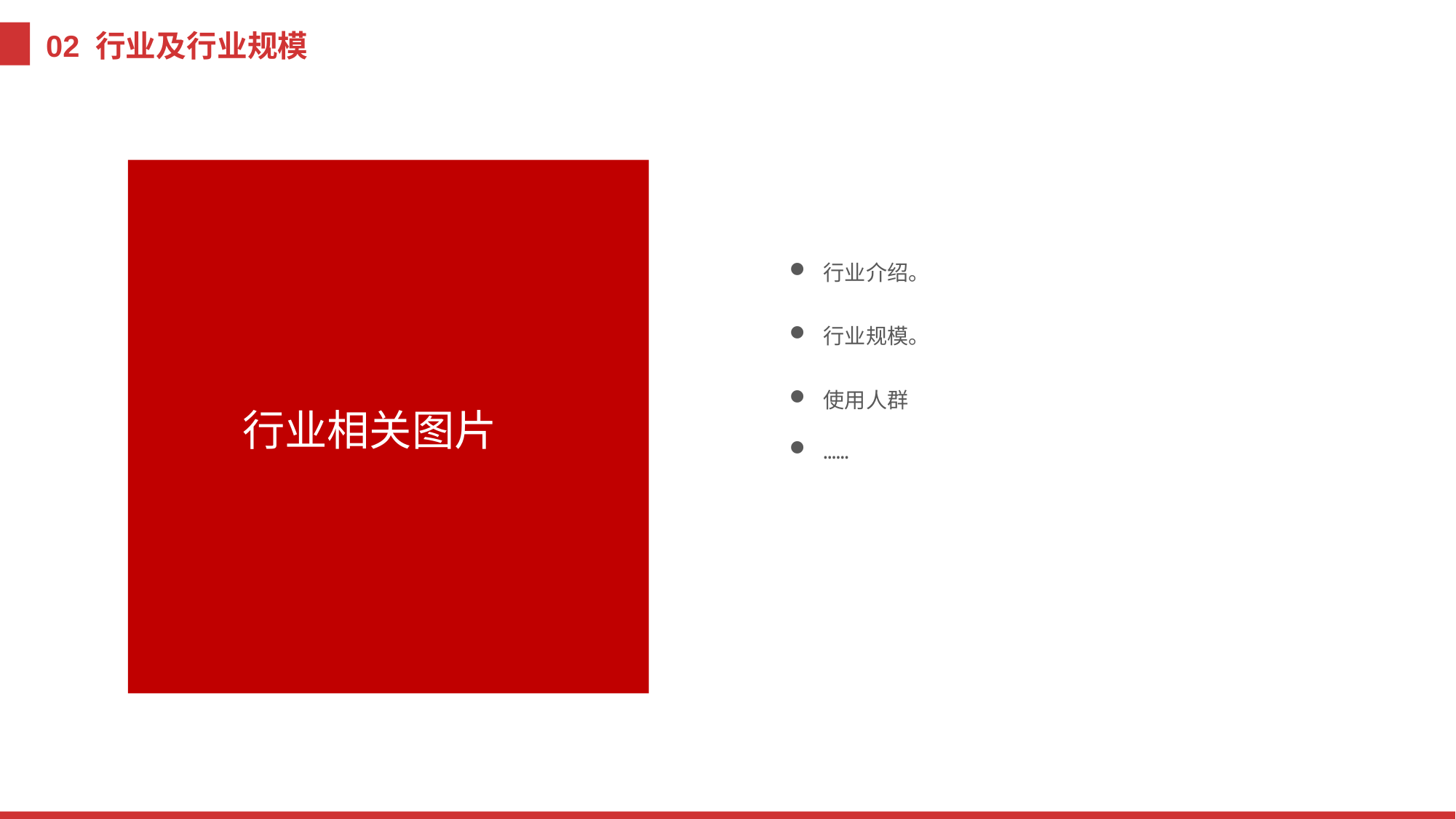

02 行业及行业规模

行业介绍。

行业规模。

使用人群
……
行业相关图片